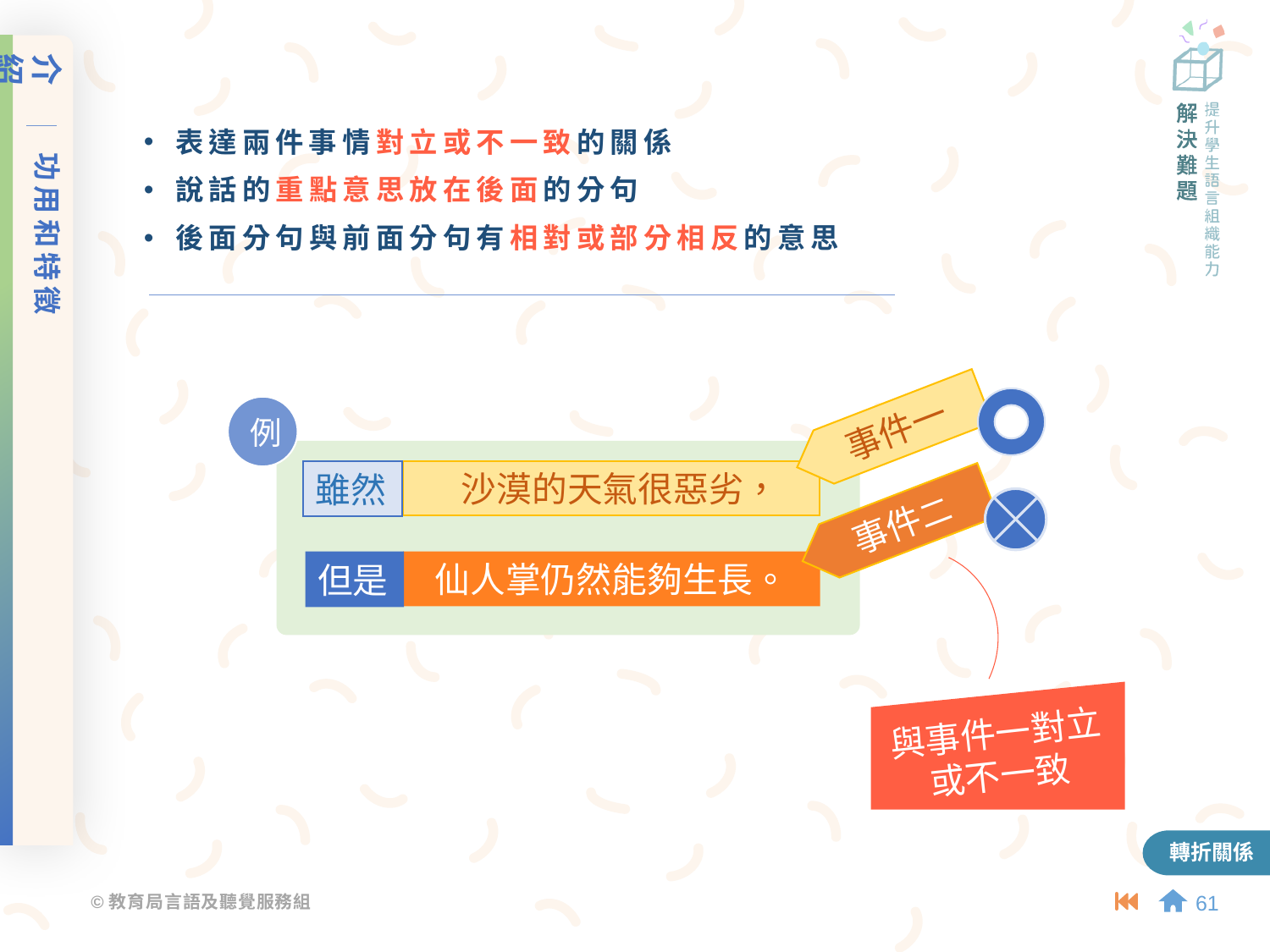

介紹
功用和特徵
表達兩件事情對立或不一致的關係
說話的重點意思放在後面的分句
後面分句與前面分句有相對或部分相反的意思

例
事件一

雖然
沙漠的天氣很惡劣，

事件二

但是
仙人掌仍然能夠生長。

與事件一對立
或不一致

轉折關係
61